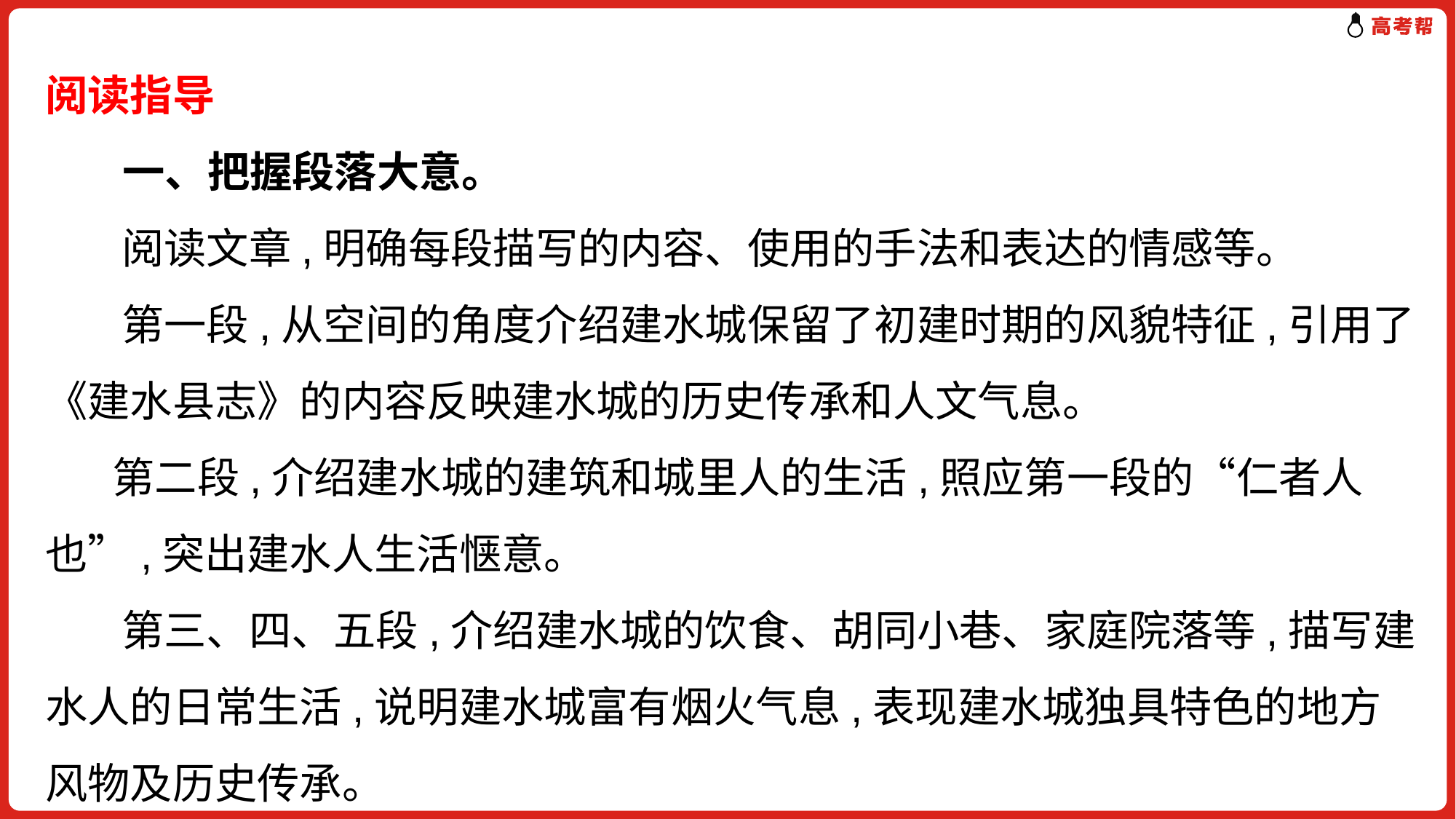

阅读指导
       一、把握段落大意。
       阅读文章,明确每段描写的内容、使用的手法和表达的情感等。
       第一段,从空间的角度介绍建水城保留了初建时期的风貌特征,引用了《建水县志》的内容反映建水城的历史传承和人文气息。
      第二段,介绍建水城的建筑和城里人的生活,照应第一段的“仁者人也”,突出建水人生活惬意。
       第三、四、五段,介绍建水城的饮食、胡同小巷、家庭院落等,描写建水人的日常生活,说明建水城富有烟火气息,表现建水城独具特色的地方风物及历史传承。